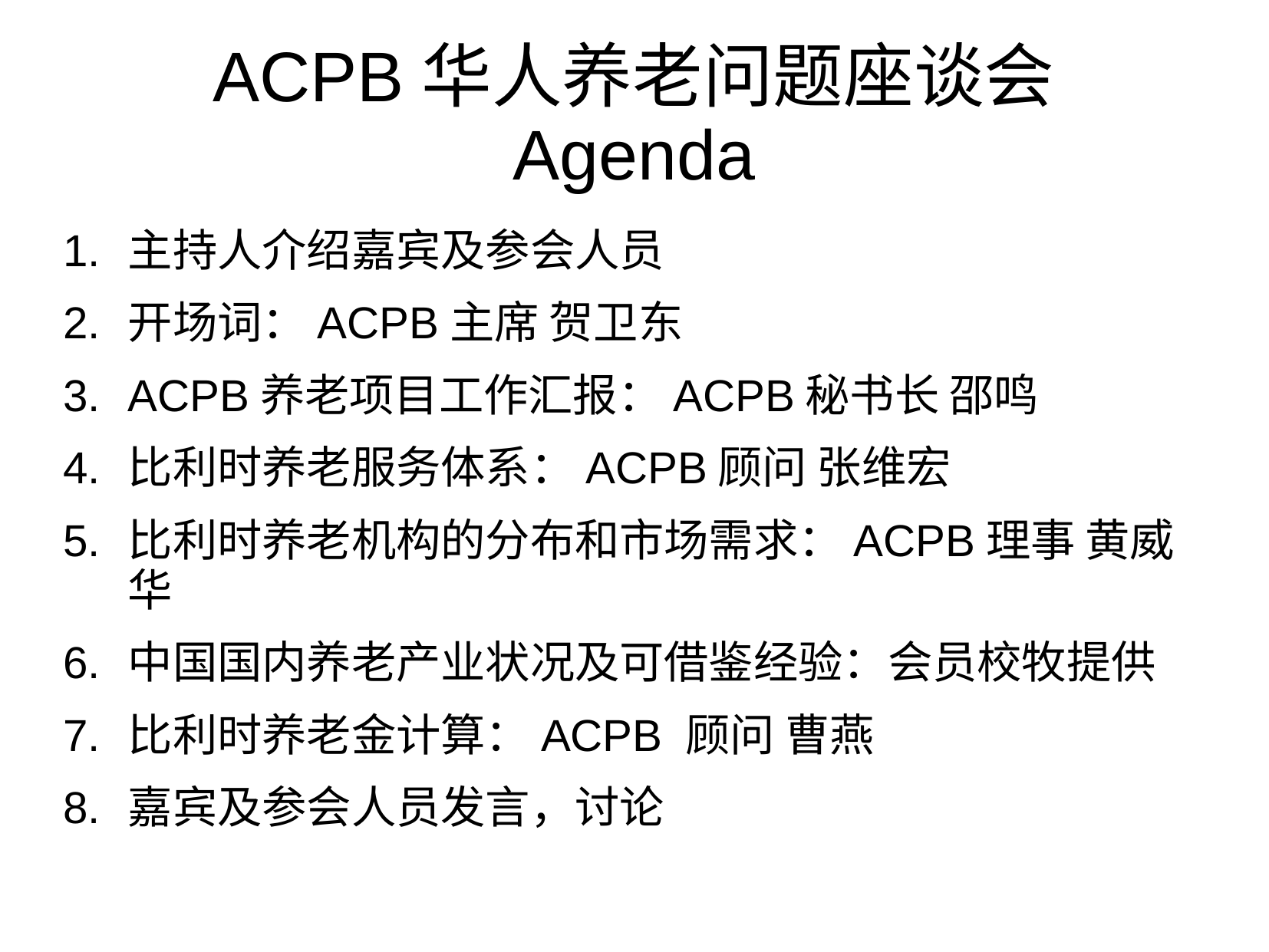

# ACPB华人养老问题座谈会 Agenda
主持人介绍嘉宾及参会人员
开场词：ACPB主席 贺卫东
ACPB养老项目工作汇报：ACPB秘书长 邵鸣
比利时养老服务体系：ACPB顾问 张维宏
比利时养老机构的分布和市场需求：ACPB理事 黄威华
中国国内养老产业状况及可借鉴经验：会员校牧提供
比利时养老金计算：ACPB 顾问 曹燕
嘉宾及参会人员发言，讨论